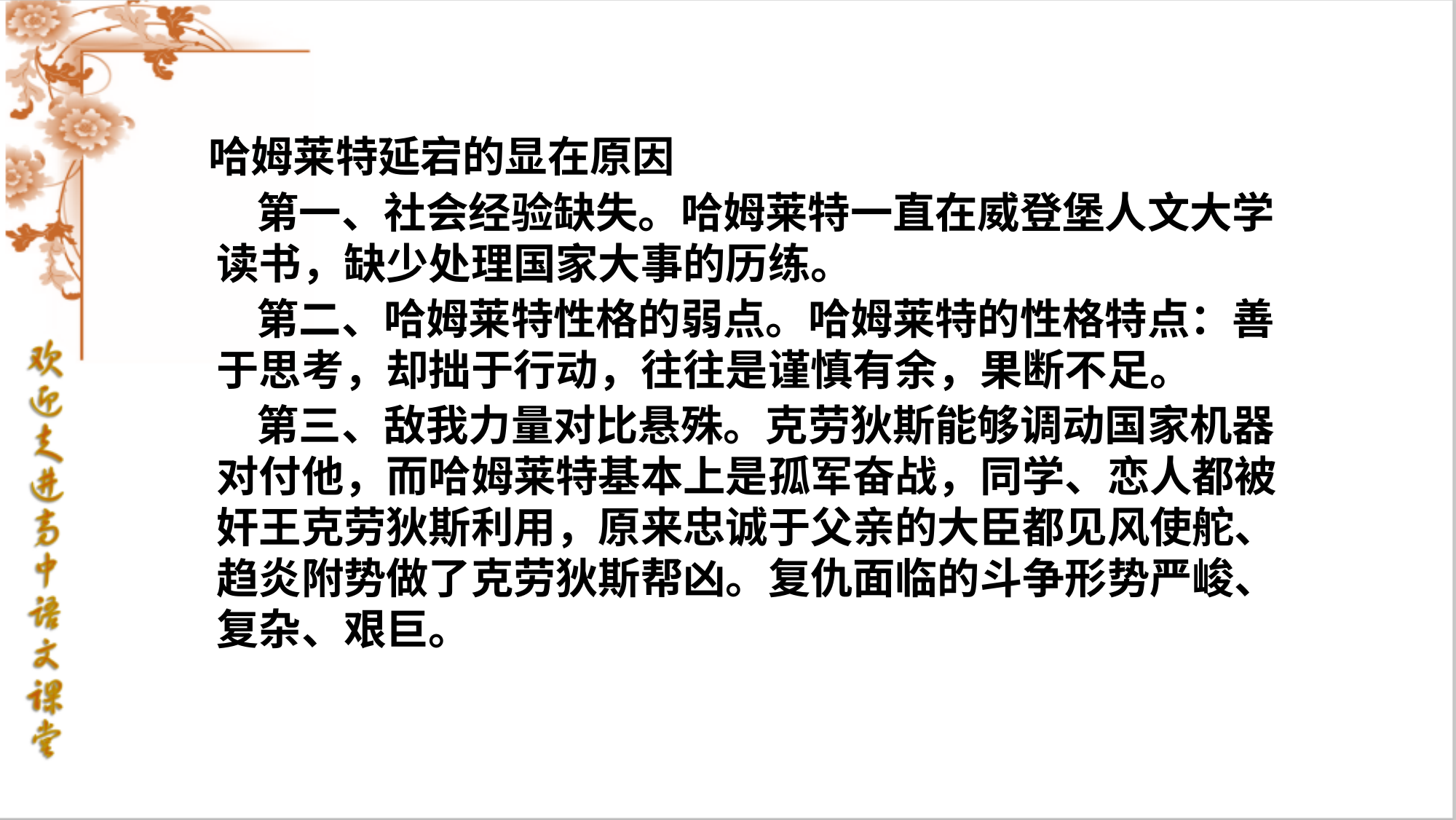

哈姆莱特延宕的显在原因
       第一、社会经验缺失。哈姆莱特一直在威登堡人文大学读书，缺少处理国家大事的历练。
       第二、哈姆莱特性格的弱点。哈姆莱特的性格特点：善于思考，却拙于行动，往往是谨慎有余，果断不足。
       第三、敌我力量对比悬殊。克劳狄斯能够调动国家机器对付他，而哈姆莱特基本上是孤军奋战，同学、恋人都被奸王克劳狄斯利用，原来忠诚于父亲的大臣都见风使舵、趋炎附势做了克劳狄斯帮凶。复仇面临的斗争形势严峻、复杂、艰巨。